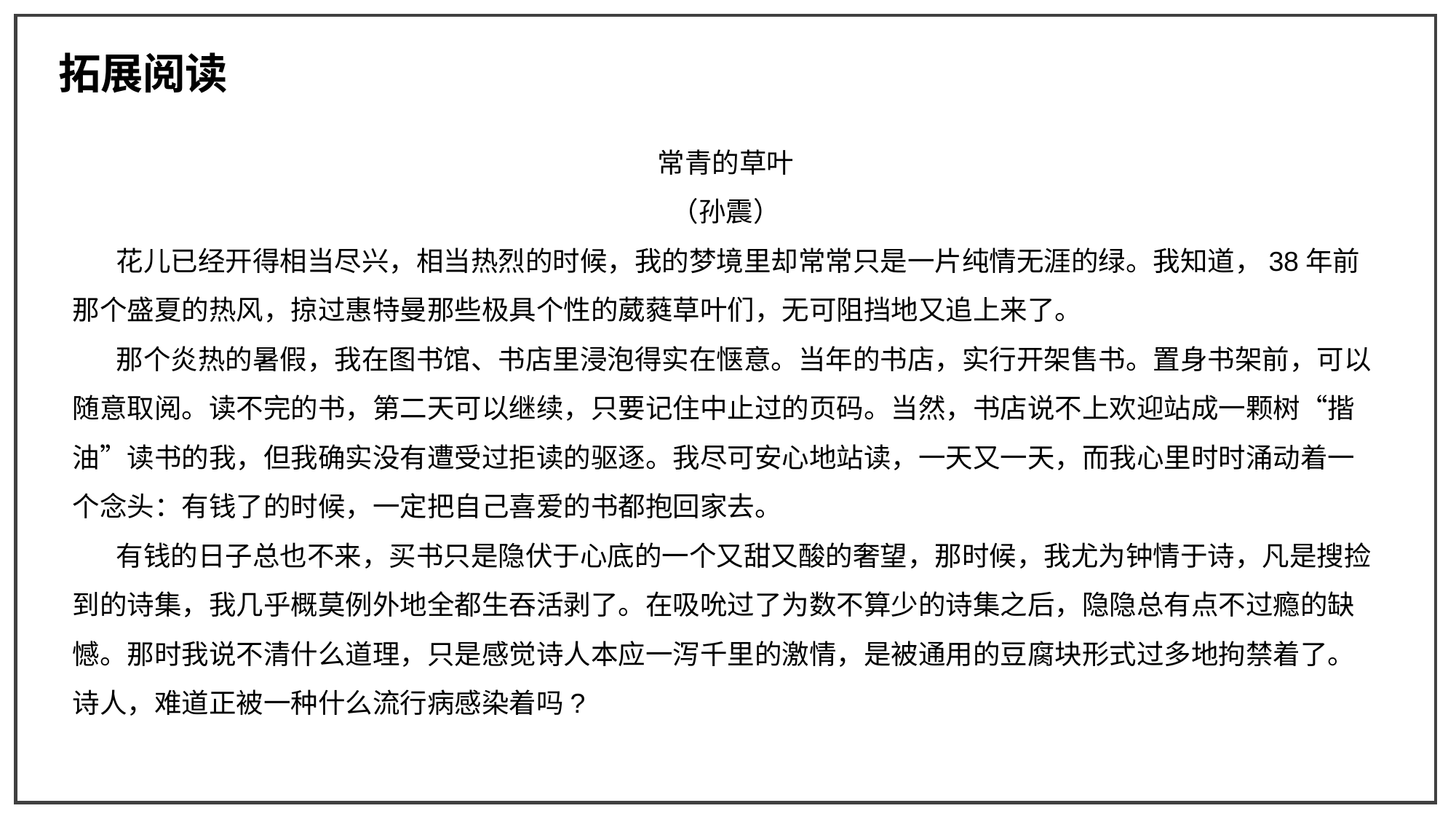

拓展阅读
常青的草叶
（孙震）
      花儿已经开得相当尽兴，相当热烈的时候，我的梦境里却常常只是一片纯情无涯的绿。我知道，38年前那个盛夏的热风，掠过惠特曼那些极具个性的葳蕤草叶们，无可阻挡地又追上来了。
      那个炎热的暑假，我在图书馆、书店里浸泡得实在惬意。当年的书店，实行开架售书。置身书架前，可以随意取阅。读不完的书，第二天可以继续，只要记住中止过的页码。当然，书店说不上欢迎站成一颗树“揩油”读书的我，但我确实没有遭受过拒读的驱逐。我尽可安心地站读，一天又一天，而我心里时时涌动着一个念头：有钱了的时候，一定把自己喜爱的书都抱回家去。
      有钱的日子总也不来，买书只是隐伏于心底的一个又甜又酸的奢望，那时候，我尤为钟情于诗，凡是搜捡到的诗集，我几乎概莫例外地全都生吞活剥了。在吸吮过了为数不算少的诗集之后，隐隐总有点不过瘾的缺憾。那时我说不清什么道理，只是感觉诗人本应一泻千里的激情，是被通用的豆腐块形式过多地拘禁着了。诗人，难道正被一种什么流行病感染着吗?